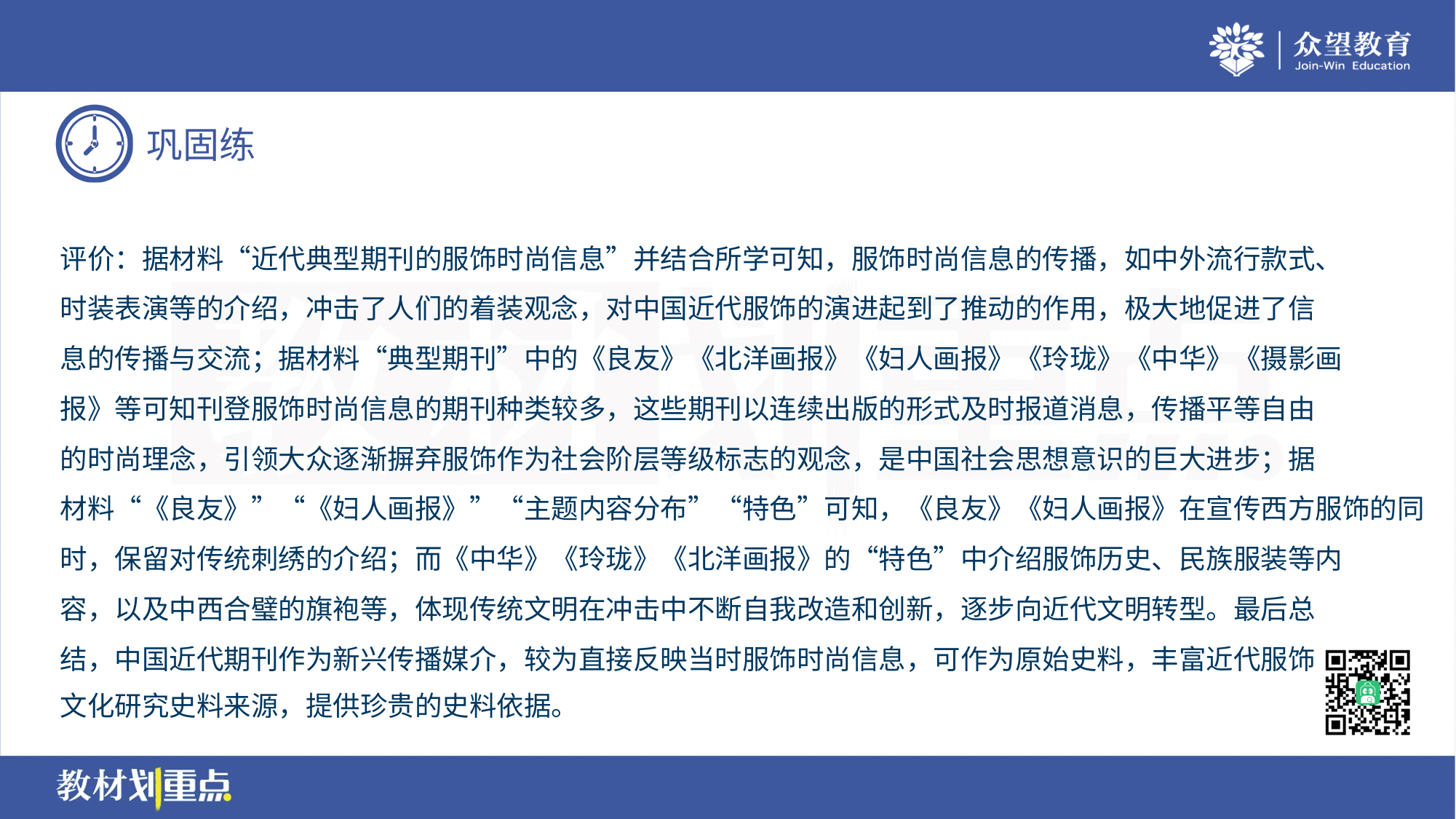

评价：据材料“近代典型期刊的服饰时尚信息”并结合所学可知，服饰时尚信息的传播，如中外流行款式、
时装表演等的介绍，冲击了人们的着装观念，对中国近代服饰的演进起到了推动的作用，极大地促进了信
息的传播与交流；据材料“典型期刊”中的《良友》《北洋画报》《妇人画报》《玲珑》《中华》《摄影画
报》等可知刊登服饰时尚信息的期刊种类较多，这些期刊以连续出版的形式及时报道消息，传播平等自由
的时尚理念，引领大众逐渐摒弃服饰作为社会阶层等级标志的观念，是中国社会思想意识的巨大进步；据
材料“《良友》”“《妇人画报》”“主题内容分布”“特色”可知，《良友》《妇人画报》在宣传西方服饰的同
时，保留对传统刺绣的介绍；而《中华》《玲珑》《北洋画报》的“特色”中介绍服饰历史、民族服装等内
容，以及中西合璧的旗袍等，体现传统文明在冲击中不断自我改造和创新，逐步向近代文明转型。最后总
结，中国近代期刊作为新兴传播媒介，较为直接反映当时服饰时尚信息，可作为原始史料，丰富近代服饰
文化研究史料来源，提供珍贵的史料依据。